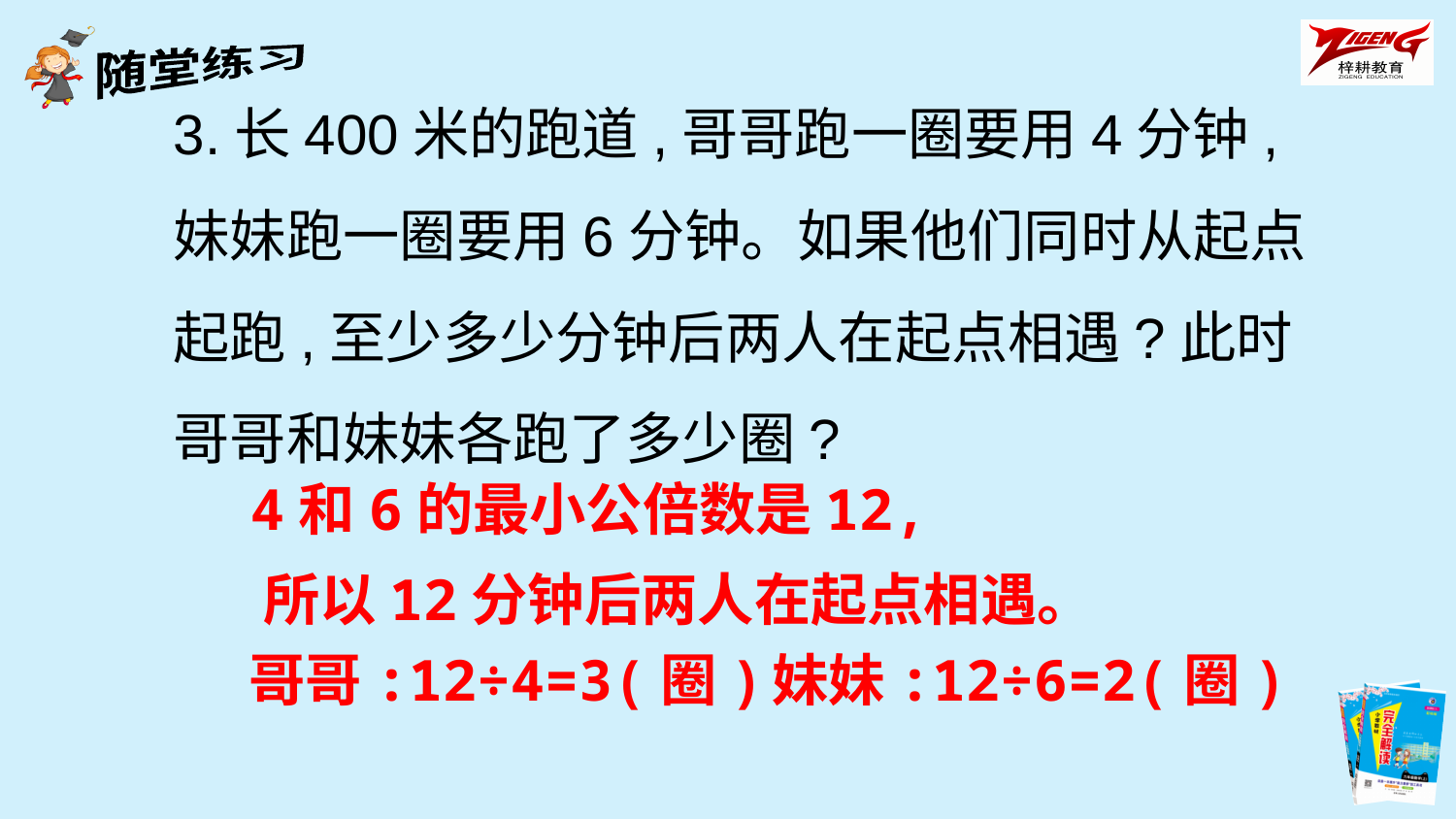

3.长400米的跑道,哥哥跑一圈要用4分钟,妹妹跑一圈要用6分钟。如果他们同时从起点起跑,至少多少分钟后两人在起点相遇?此时哥哥和妹妹各跑了多少圈?
4和6的最小公倍数是12,
所以12分钟后两人在起点相遇。
哥哥:12÷4=3(圈)
妹妹:12÷6=2(圈)